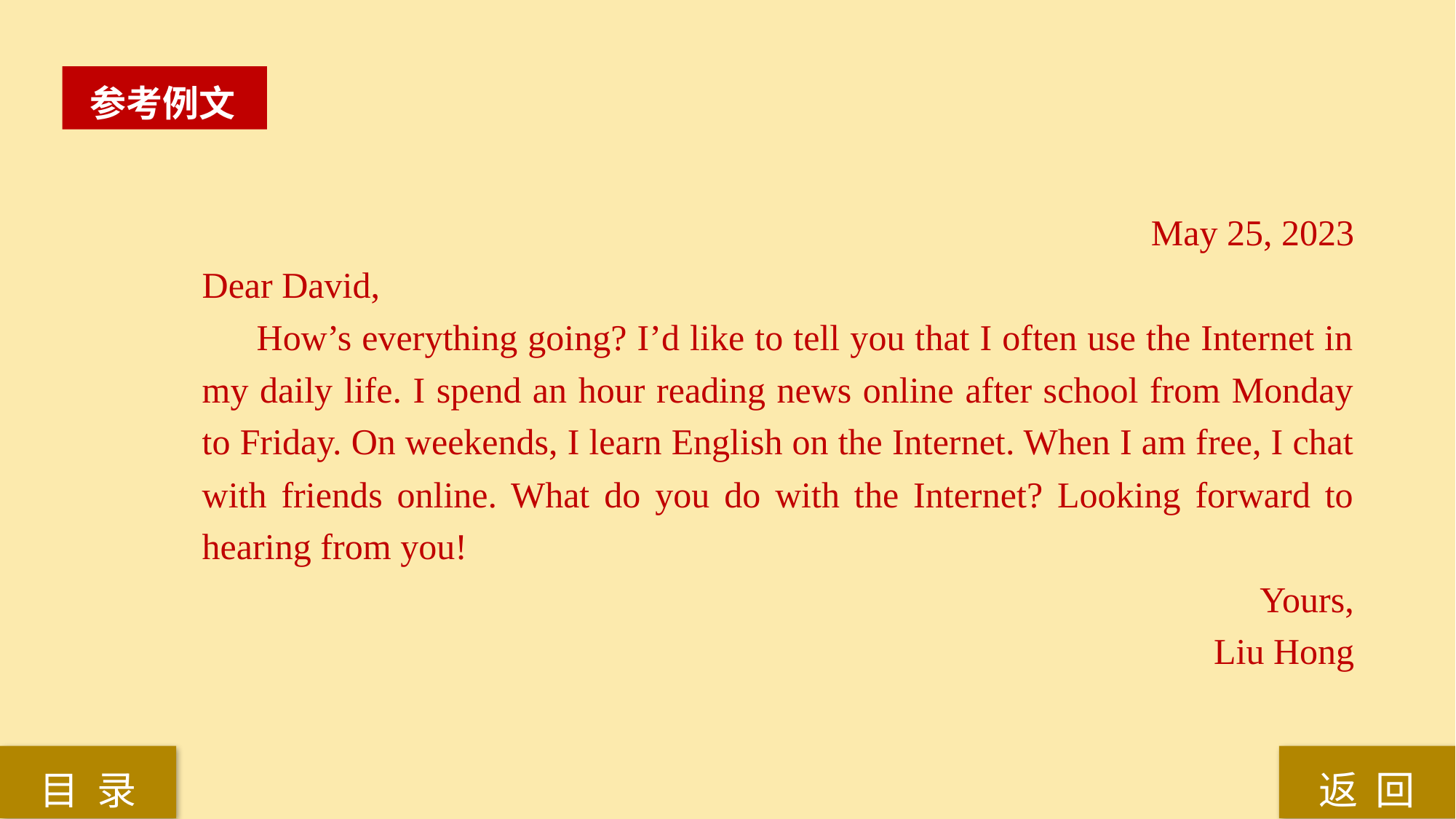

参考例文
May 25, 2023
Dear David,
How’s everything going? I’d like to tell you that I often use the Internet in my daily life. I spend an hour reading news online after school from Monday to Friday. On weekends, I learn English on the Internet. When I am free, I chat with friends online. What do you do with the Internet? Looking forward to hearing from you!
Yours,
Liu Hong
返  回